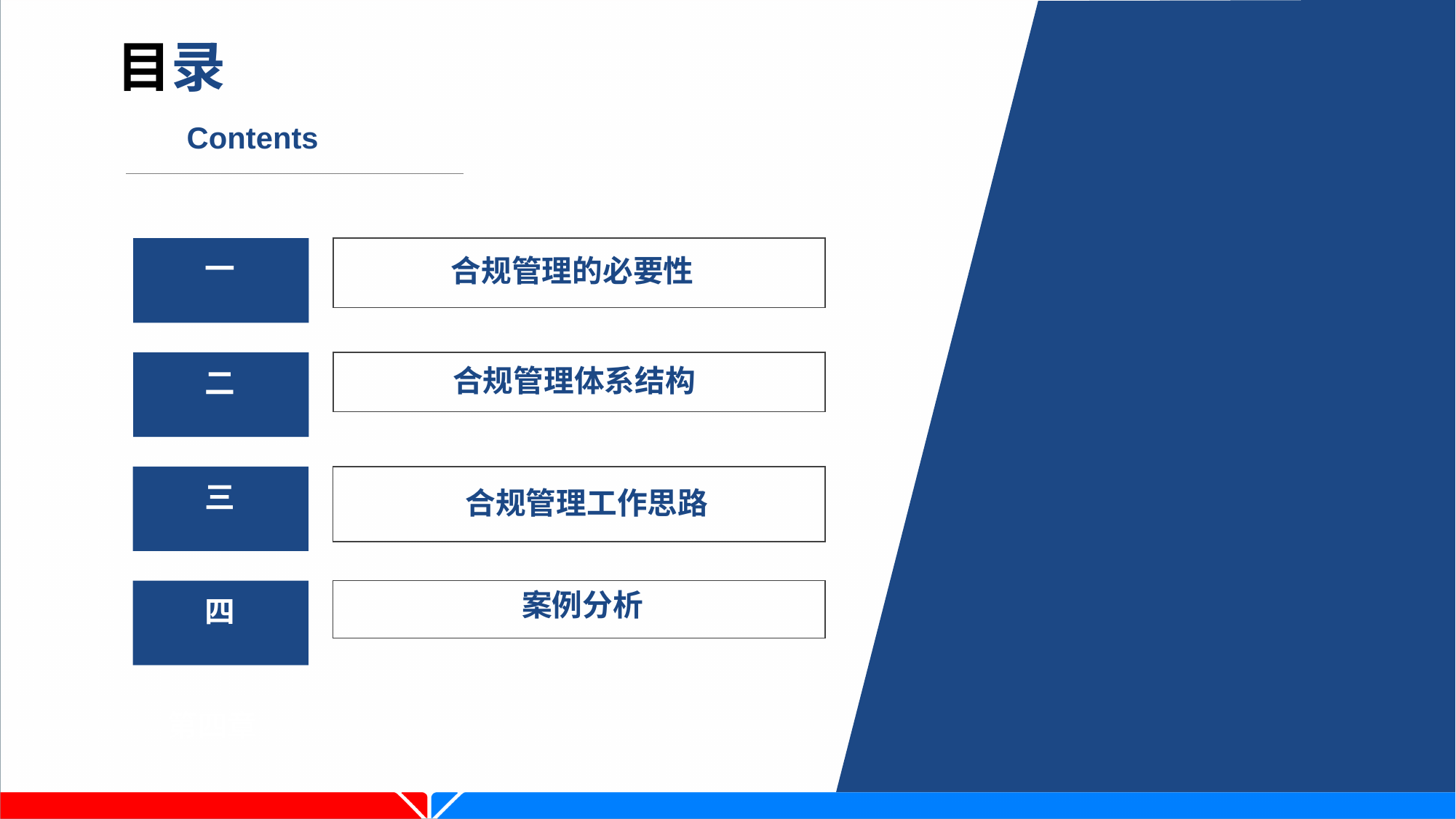

目录
Contents

一
合规管理的必要性

合规管理体系结构
二

三
合规管理工作思路

案例分析

四
第四章